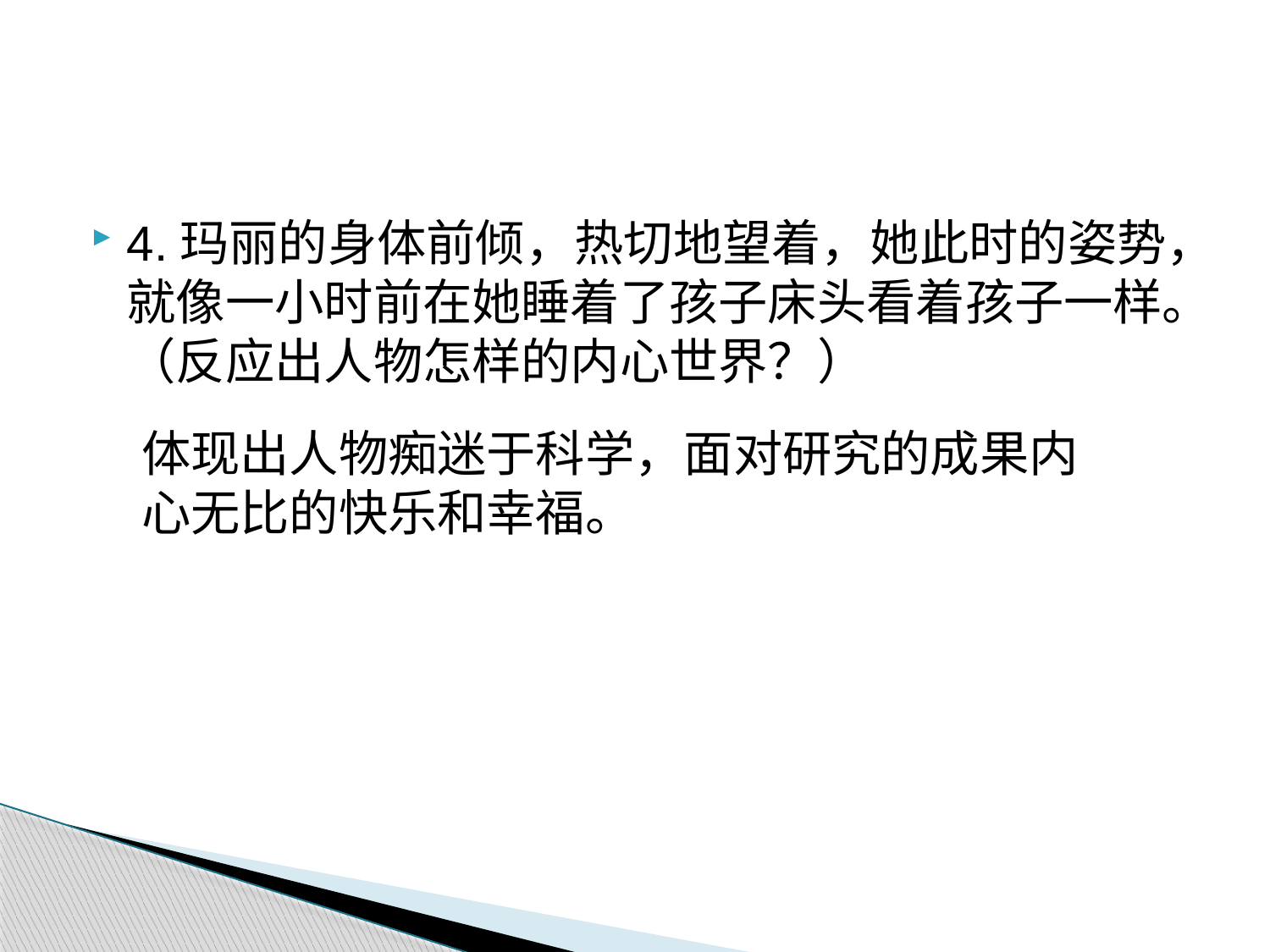

4.玛丽的身体前倾，热切地望着，她此时的姿势，就像一小时前在她睡着了孩子床头看着孩子一样。（反应出人物怎样的内心世界？）
体现出人物痴迷于科学，面对研究的成果内心无比的快乐和幸福。